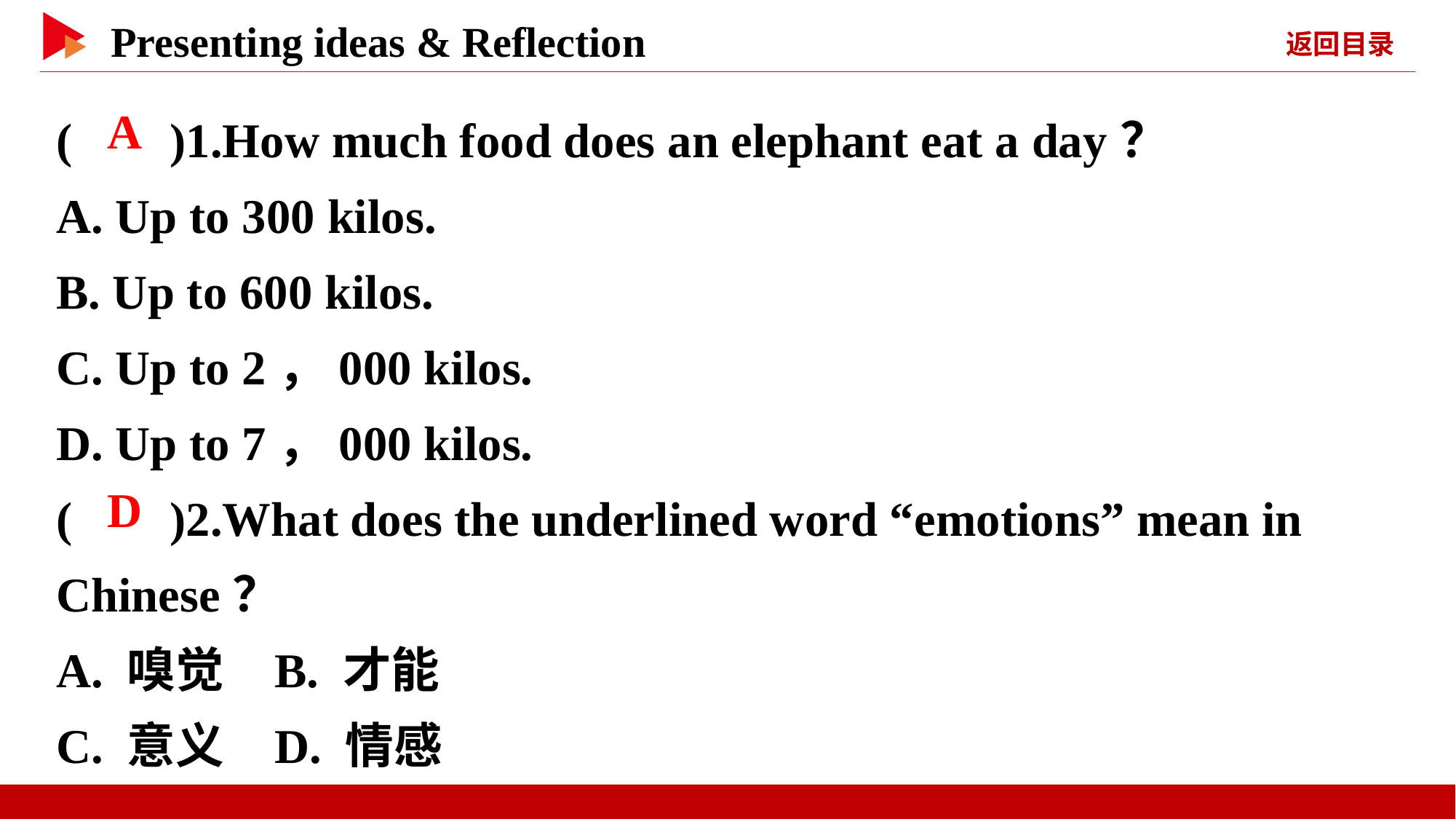

(        )1.How much food does an elephant eat a day？
A. Up to 300 kilos.
B. Up to 600 kilos.
C. Up to 2，000 kilos.
D. Up to 7，000 kilos.
(        )2.What does the underlined word “emotions” mean in Chinese？
A. 嗅觉	B. 才能
C. 意义	D. 情感
   A
   D